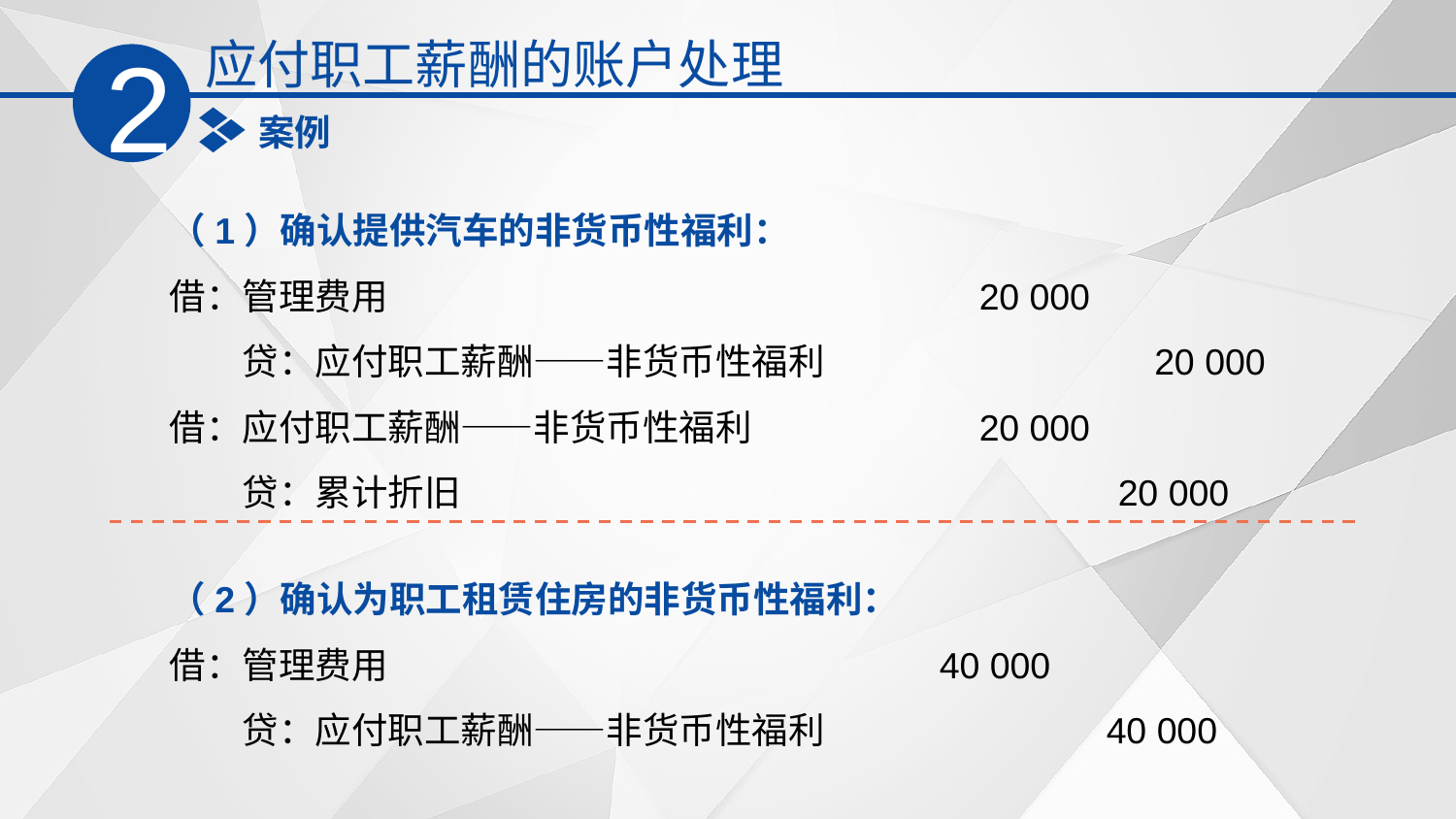

应付职工薪酬的账户处理
2

案例

（1）确认提供汽车的非货币性福利：
借：管理费用　　　　　　　　　　　　　　　　20 000
　　贷：应付职工薪酬——非货币性福利　　　　　　        　20 000
借：应付职工薪酬——非货币性福利　　　　　　20 000
　　贷：累计折旧　　　　　　　　　　　　　　　　        20 000
（2）确认为职工租赁住房的非货币性福利：
借：管理费用　　　　　　　　　　　　　　    40 000
　　贷：应付职工薪酬——非货币性福利　　　　　           40 000